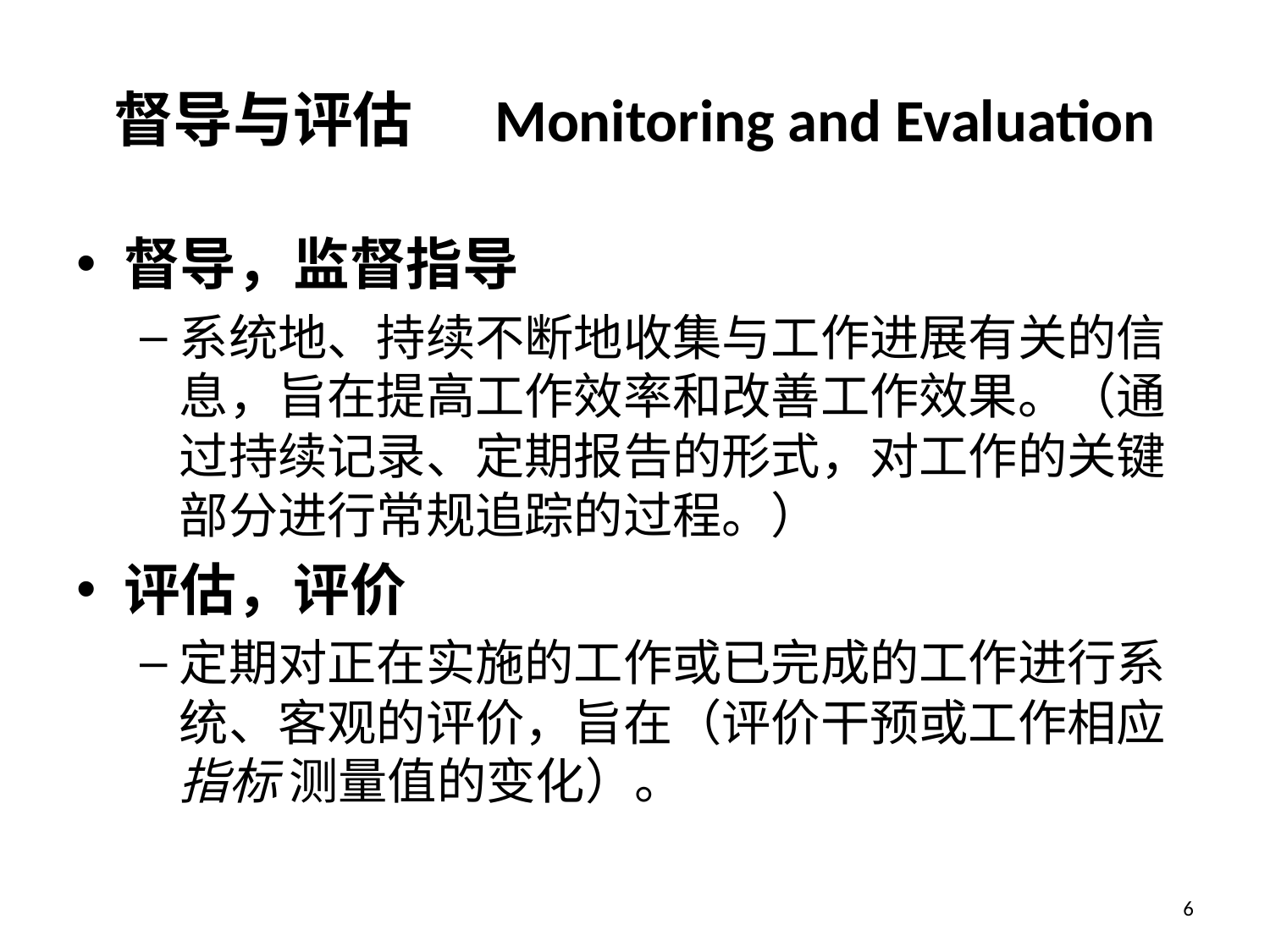

# 督导与评估	Monitoring and Evaluation
督导，监督指导
系统地、持续不断地收集与工作进展有关的信息，旨在提高工作效率和改善工作效果。（通过持续记录、定期报告的形式，对工作的关键部分进行常规追踪的过程。）
评估，评价
定期对正在实施的工作或已完成的工作进行系统、客观的评价，旨在（评价干预或工作相应指标 测量值的变化）。
6